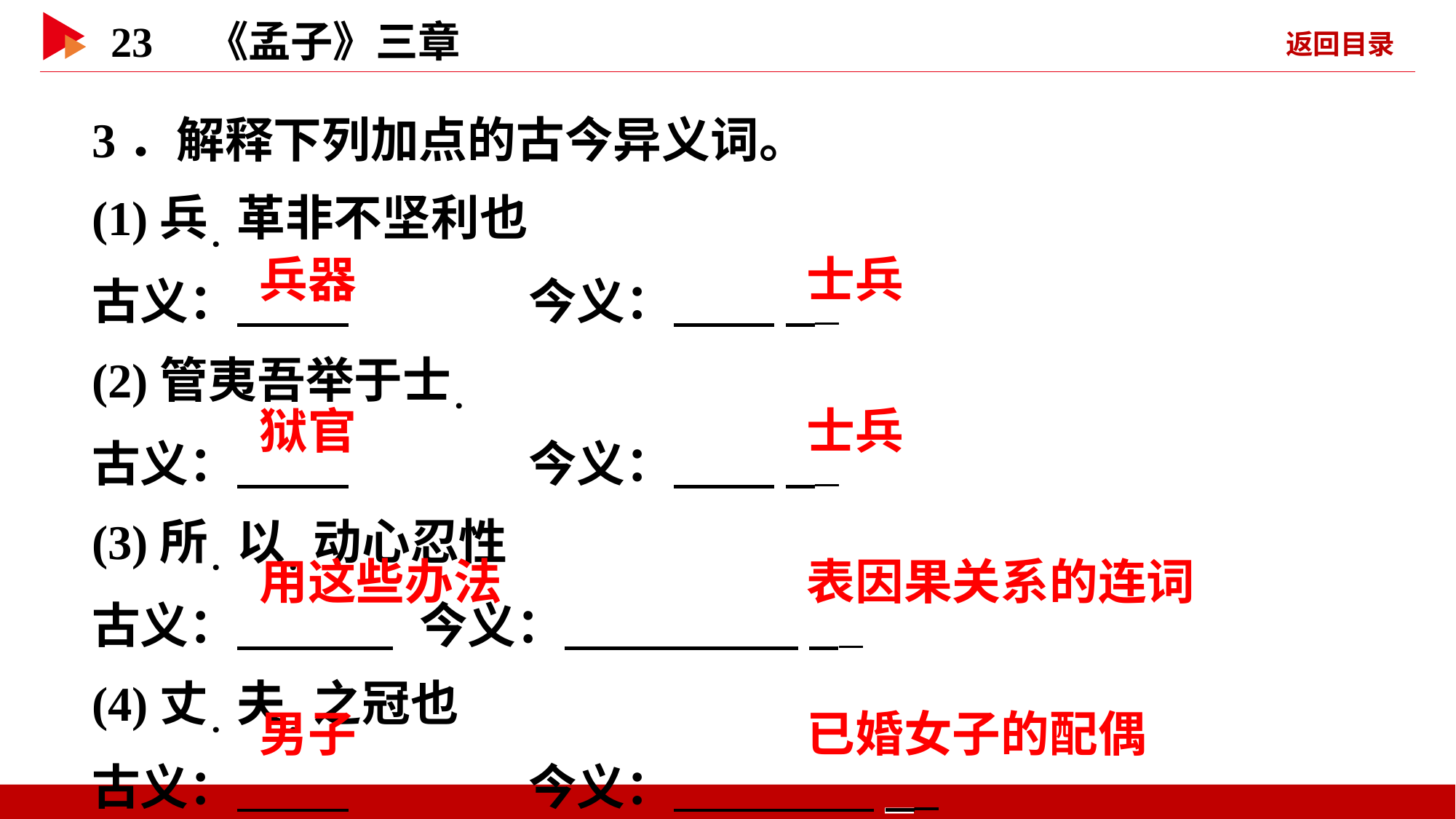

3．解释下列加点的古今异义词。
(1)兵．革非不坚利也
古义：          		今义：         _
(2)管夷吾举于士．
古义：          		今义：         _
(3)所．以．动心忍性
古义：              	今义：                     _
(4)丈．夫．之冠也
古义：           		今义：                  _
 兵器
 士兵
 狱官
 士兵
 用这些办法
 表因果关系的连词
 男子
 已婚女子的配偶